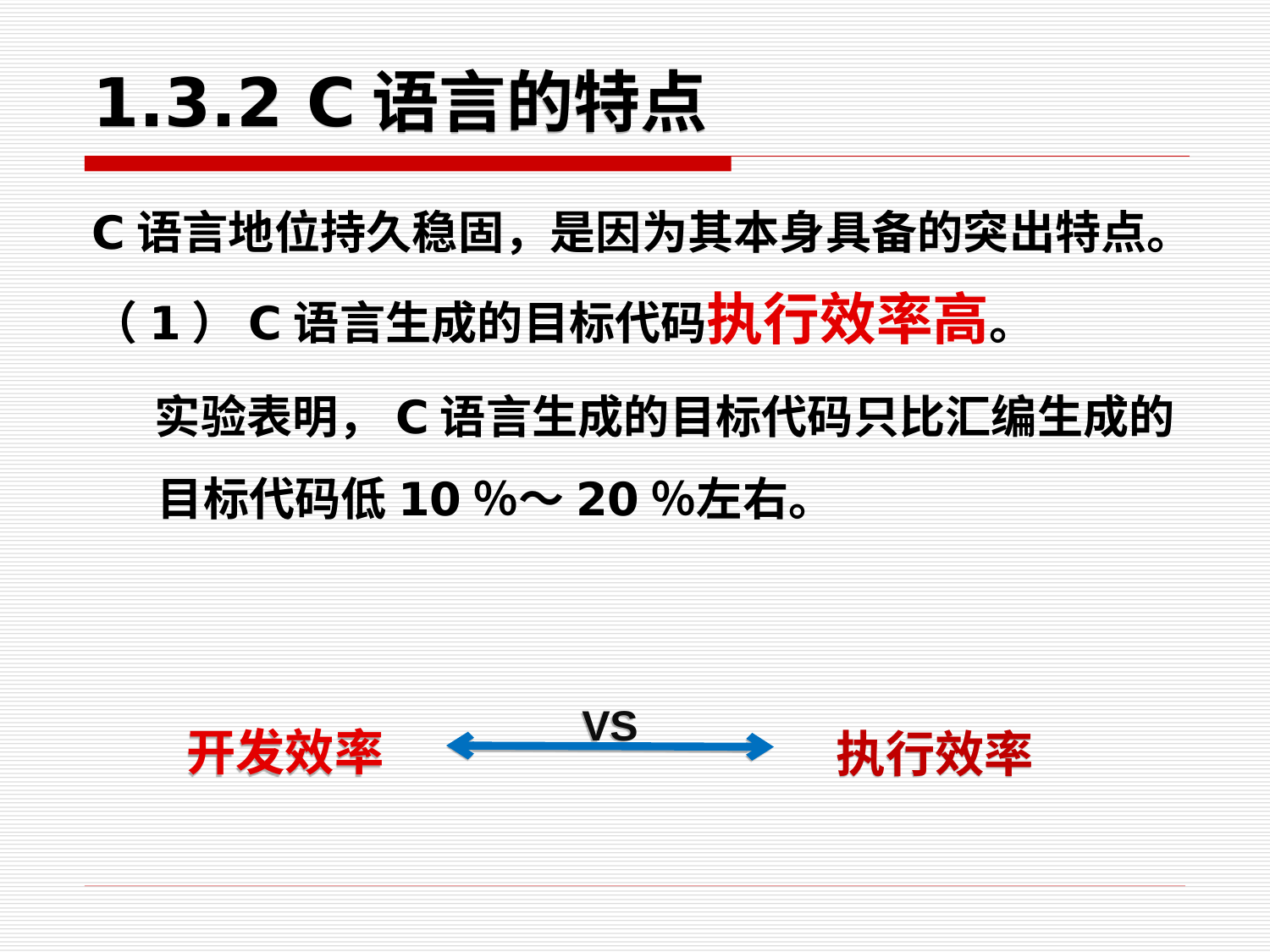

# 1.3.2 C语言的特点
C语言地位持久稳固，是因为其本身具备的突出特点。
（1）C语言生成的目标代码执行效率高。
     实验表明，C语言生成的目标代码只比汇编生成的目标代码低10％～20％左右。

VS
开发效率
执行效率